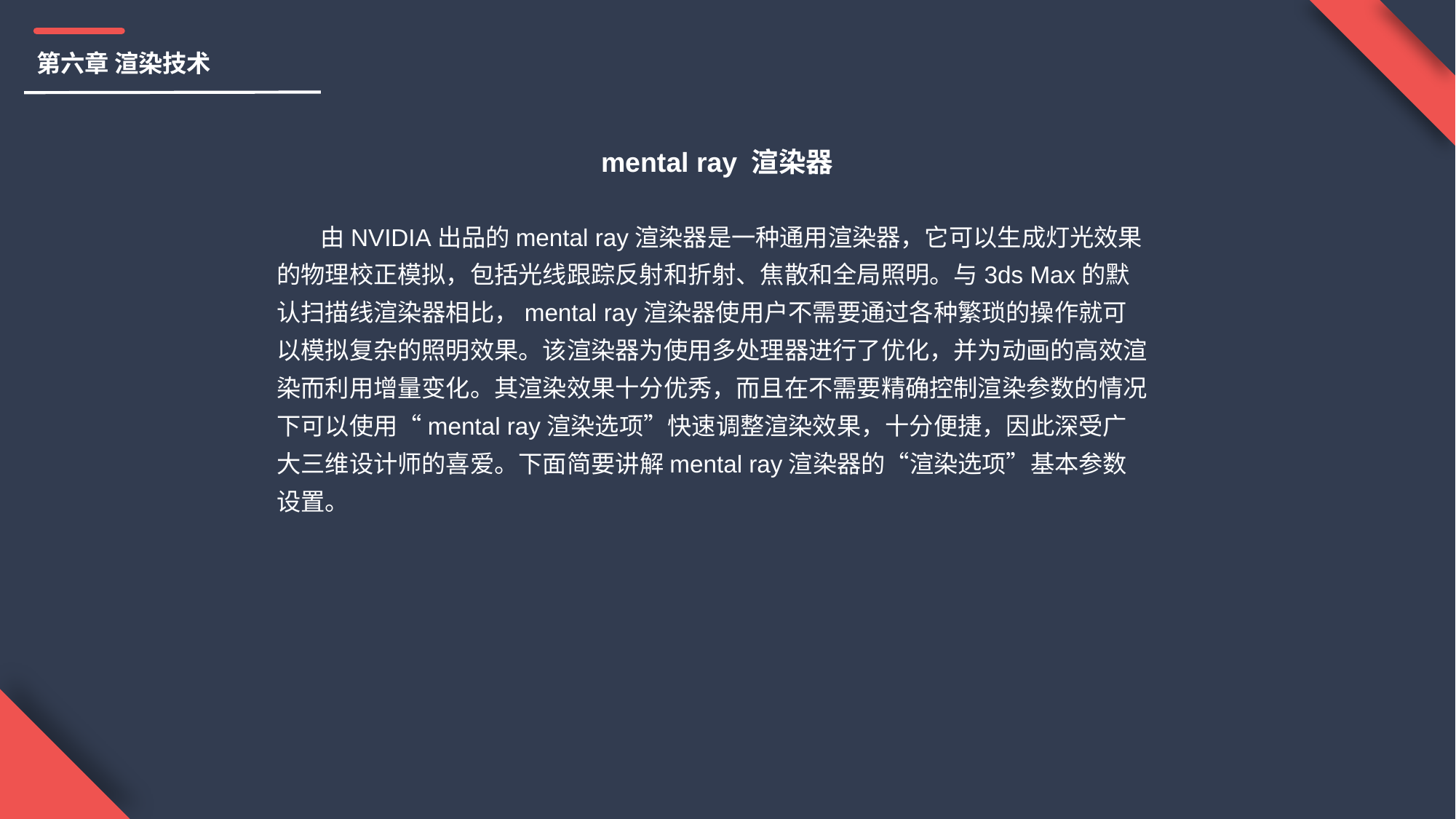

第六章 渲染技术
 mental ray 渲染器
       由NVIDIA出品的mental ray渲染器是一种通用渲染器，它可以生成灯光效果的物理校正模拟，包括光线跟踪反射和折射、焦散和全局照明。与3ds Max的默认扫描线渲染器相比，mental ray渲染器使用户不需要通过各种繁琐的操作就可以模拟复杂的照明效果。该渲染器为使用多处理器进行了优化，并为动画的高效渲染而利用增量变化。其渲染效果十分优秀，而且在不需要精确控制渲染参数的情况下可以使用“mental ray渲染选项”快速调整渲染效果，十分便捷，因此深受广大三维设计师的喜爱。下面简要讲解mental ray渲染器的“渲染选项”基本参数设置。